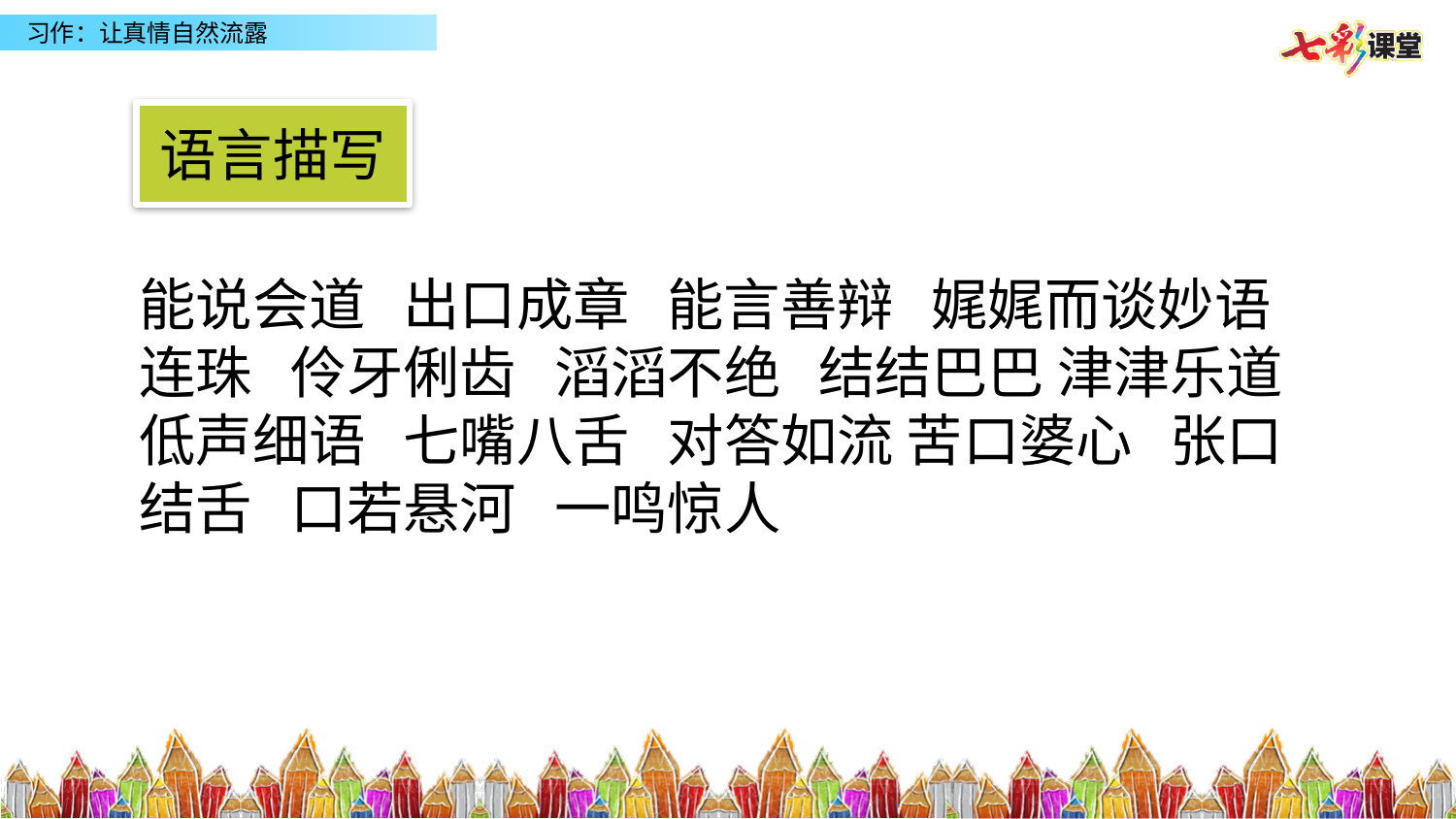

语言描写
能说会道   出口成章   能言善辩   娓娓而谈妙语连珠   伶牙俐齿   滔滔不绝   结结巴巴 津津乐道   低声细语   七嘴八舌   对答如流 苦口婆心   张口结舌   口若悬河   一鸣惊人